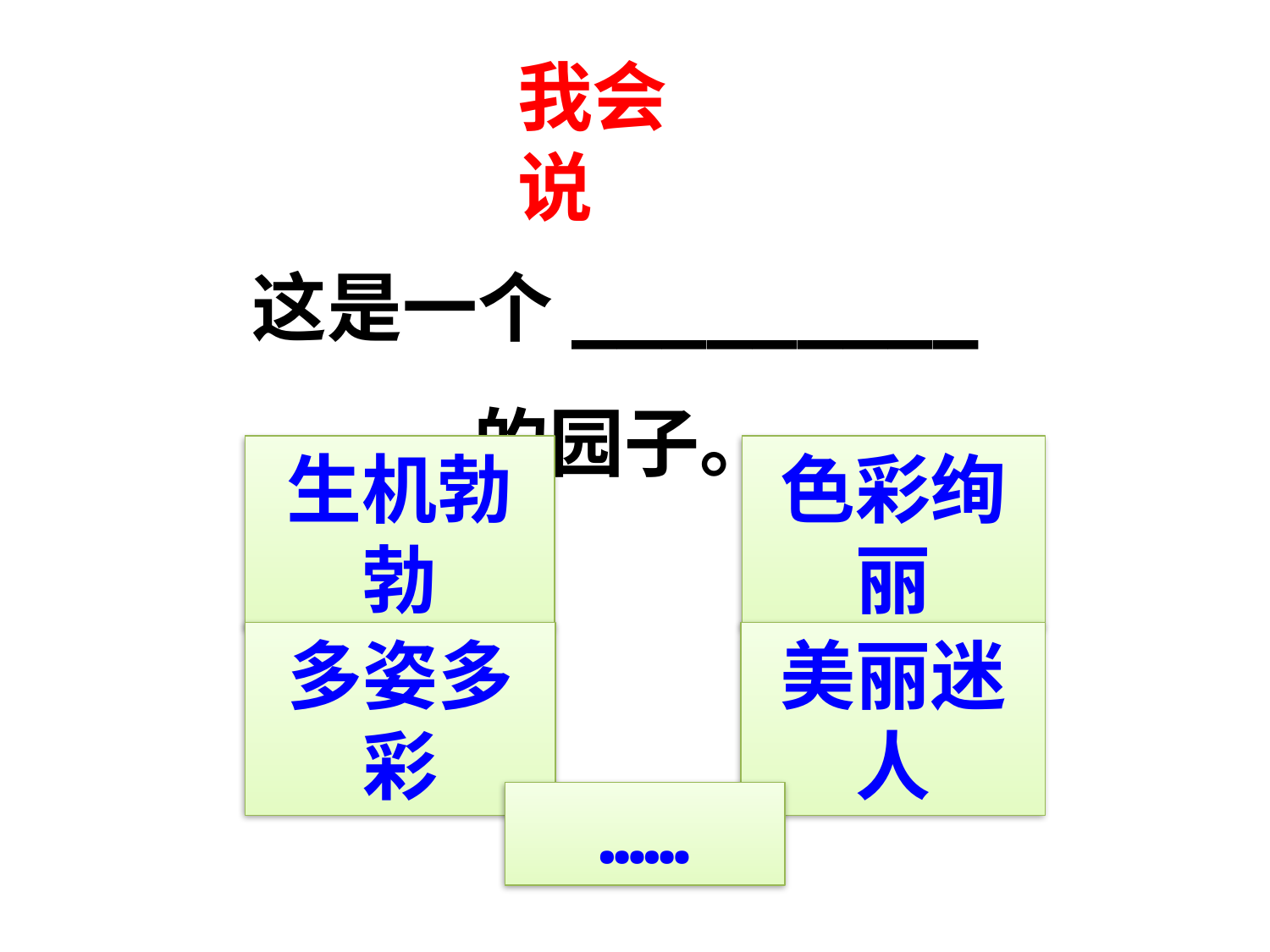

我会说
这是一个_________的园子。
生机勃勃
色彩绚丽
多姿多彩
美丽迷人
……